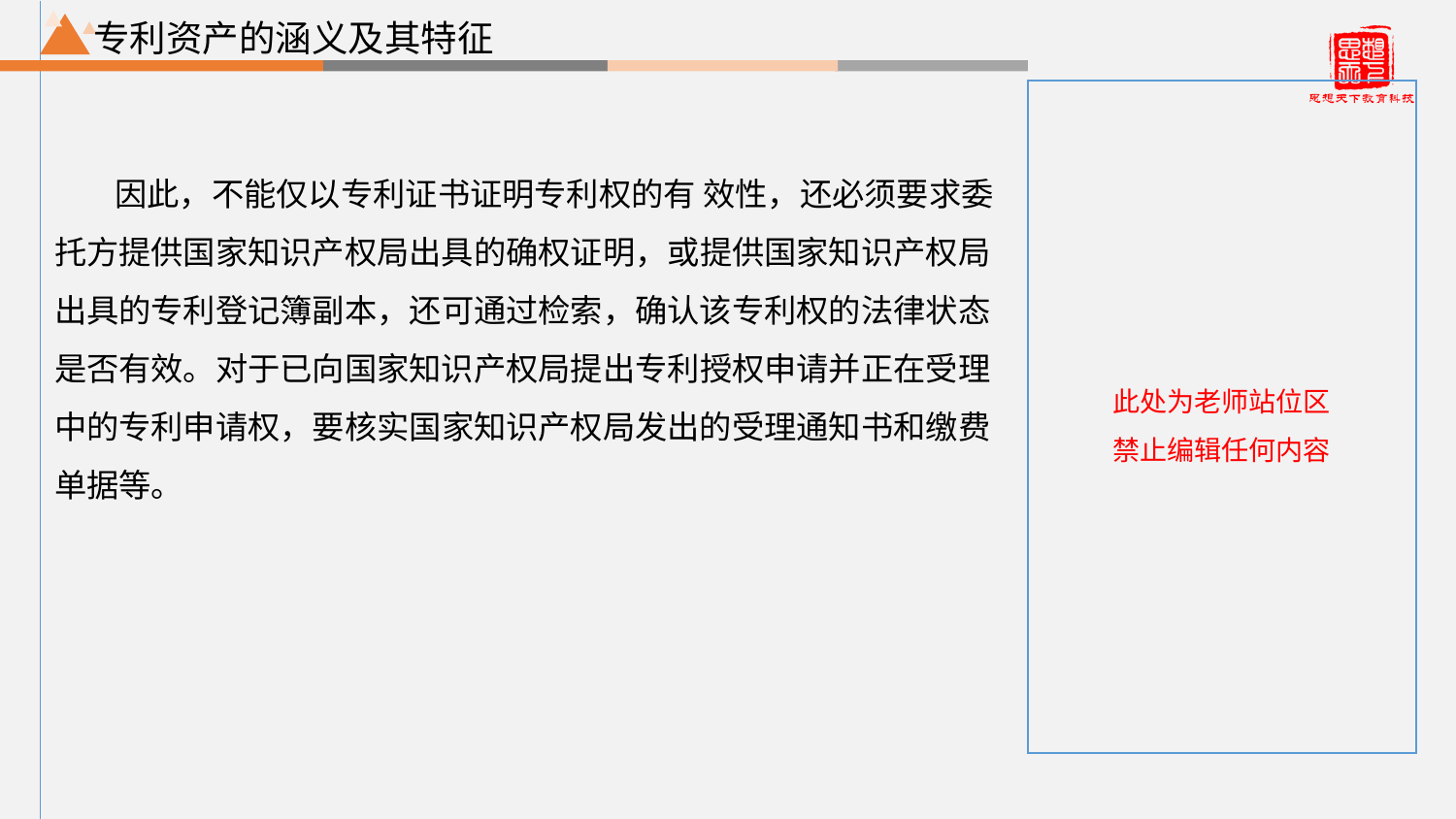

专利资产的涵义及其特征
因此，不能仅以专利证书证明专利权的有 效性，还必须要求委托方提供国家知识产权局出具的确权证明，或提供国家知识产权局出具的专利登记簿副本，还可通过检索，确认该专利权的法律状态是否有效。对于已向国家知识产权局提出专利授权申请并正在受理 中的专利申请权，要核实国家知识产权局发出的受理通知书和缴费单据等。
97